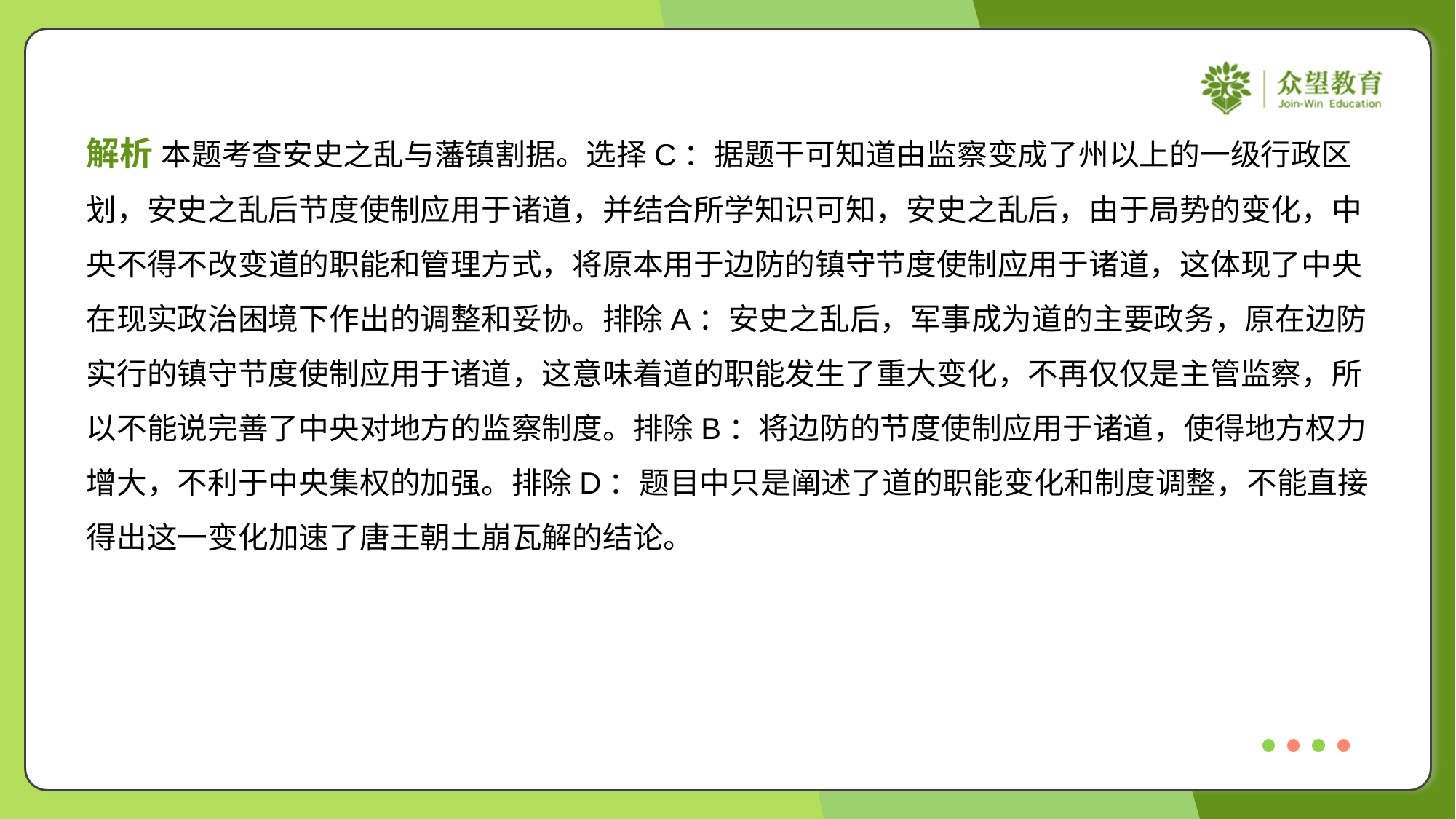

解析 本题考查安史之乱与藩镇割据。选择C：据题干可知道由监察变成了州以上的一级行政区
划，安史之乱后节度使制应用于诸道，并结合所学知识可知，安史之乱后，由于局势的变化，中
央不得不改变道的职能和管理方式，将原本用于边防的镇守节度使制应用于诸道，这体现了中央
在现实政治困境下作出的调整和妥协。排除A：安史之乱后，军事成为道的主要政务，原在边防
实行的镇守节度使制应用于诸道，这意味着道的职能发生了重大变化，不再仅仅是主管监察，所
以不能说完善了中央对地方的监察制度。排除B：将边防的节度使制应用于诸道，使得地方权力
增大，不利于中央集权的加强。排除D：题目中只是阐述了道的职能变化和制度调整，不能直接
得出这一变化加速了唐王朝土崩瓦解的结论。